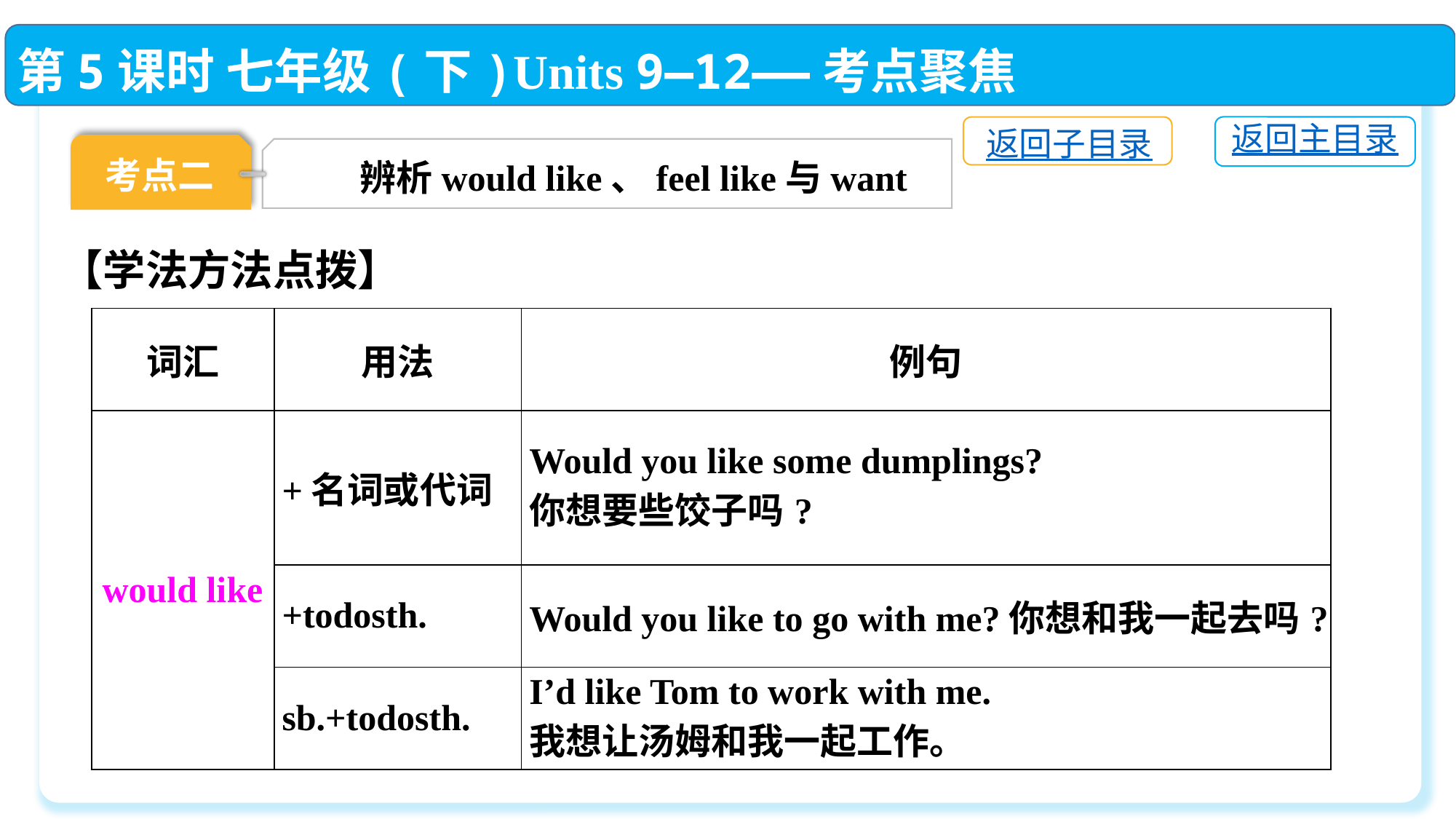

第5课时 七年级(下)Units 9—12——考点聚焦

返回主目录

返回子目录
考点二
辨析would like、feel like与want

【学法方法点拨】

| 词汇 | 用法 | 例句 |
| --- | --- | --- |
| would like | +名词或代词 | Would you like some dumplings? 你想要些饺子吗? |
|  | +todosth. | Would you like to go with me?你想和我一起去吗? |
|  | sb.+todosth. | I’d like Tom to work with me. 我想让汤姆和我一起工作。 |